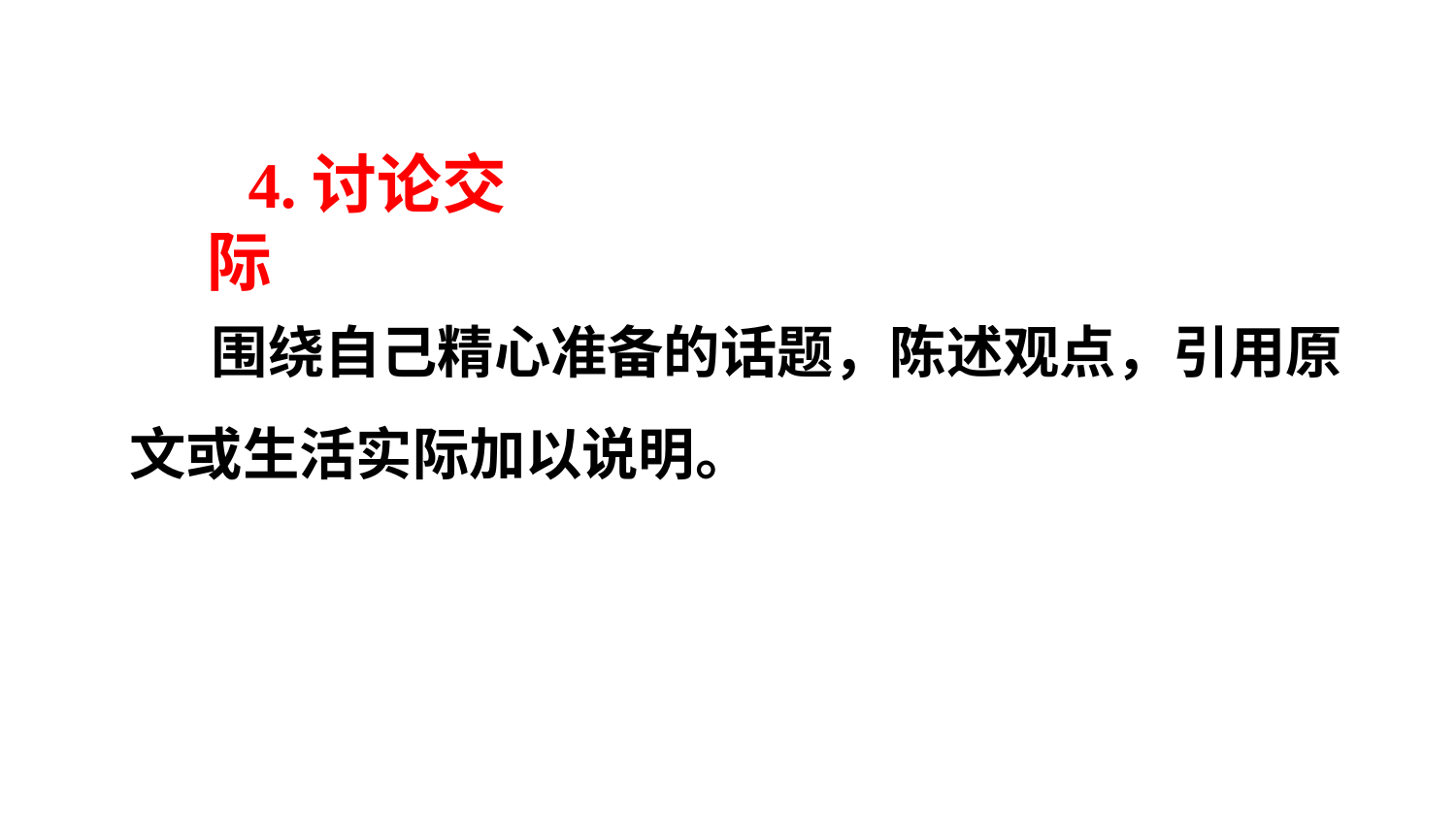

4.讨论交际
  围绕自己精心准备的话题，陈述观点，引用原文或生活实际加以说明。